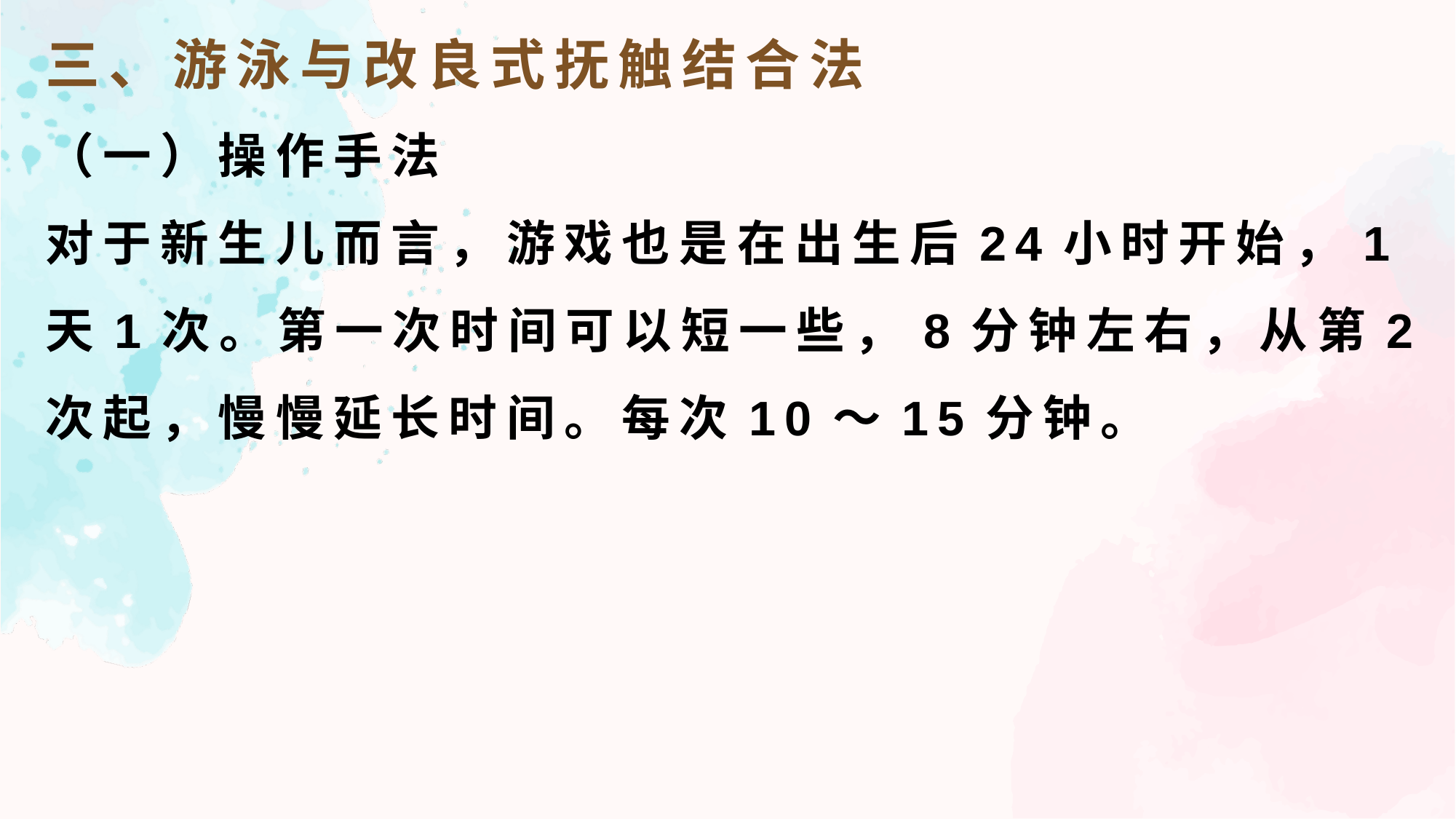

三、游泳与改良式抚触结合法
（一）操作手法
对于新生儿而言，游戏也是在出生后24小时开始，1天1次。第一次时间可以短一些，8分钟左右，从第2次起，慢慢延长时间。每次10～15分钟。